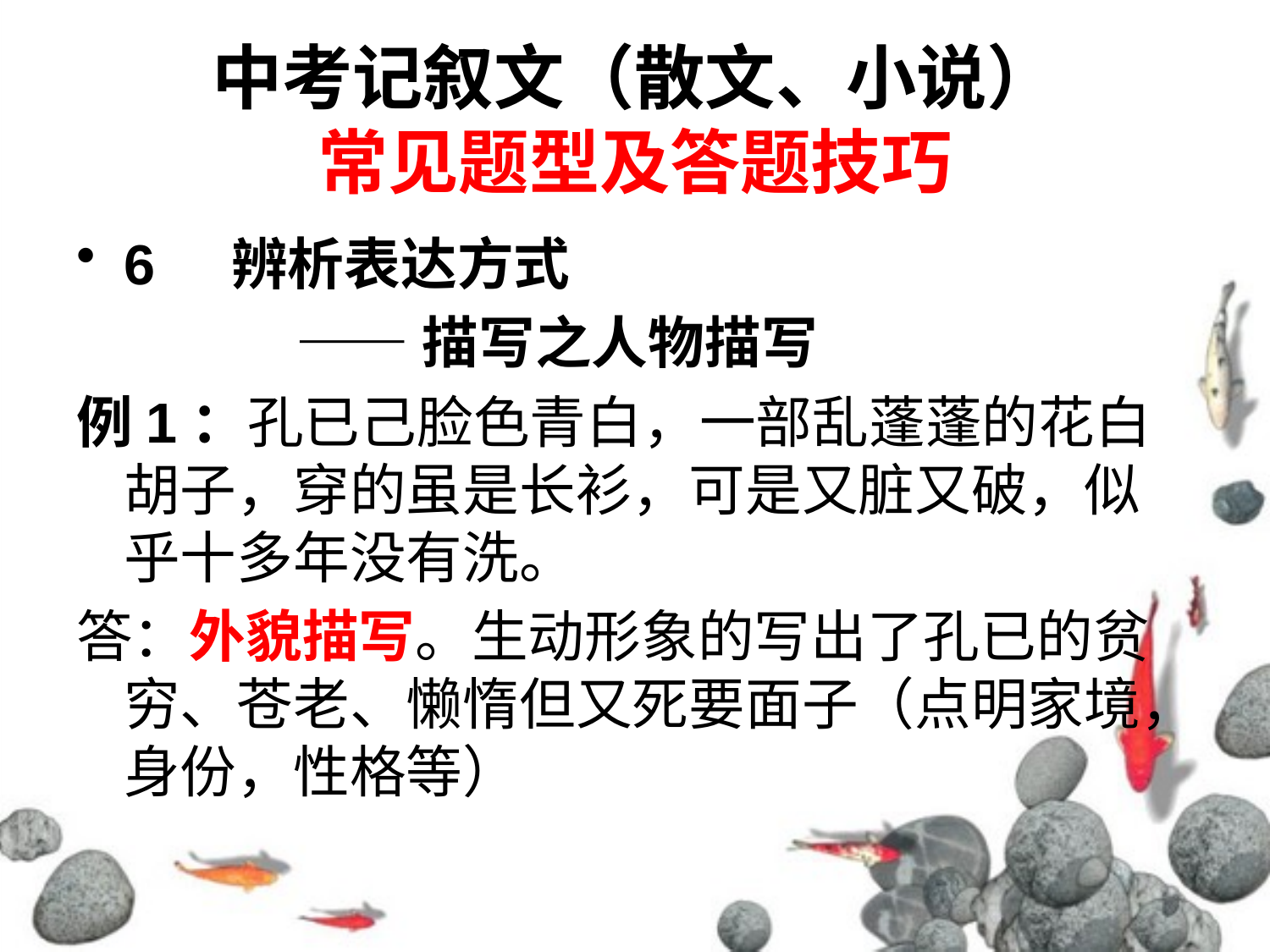

# 中考记叙文（散文、小说） 常见题型及答题技巧
6    辨析表达方式
                 ——描写之人物描写
例1：孔已己脸色青白，一部乱蓬蓬的花白胡子，穿的虽是长衫，可是又脏又破，似乎十多年没有洗。
答：外貌描写。生动形象的写出了孔已的贫穷、苍老、懒惰但又死要面子（点明家境，身份，性格等）